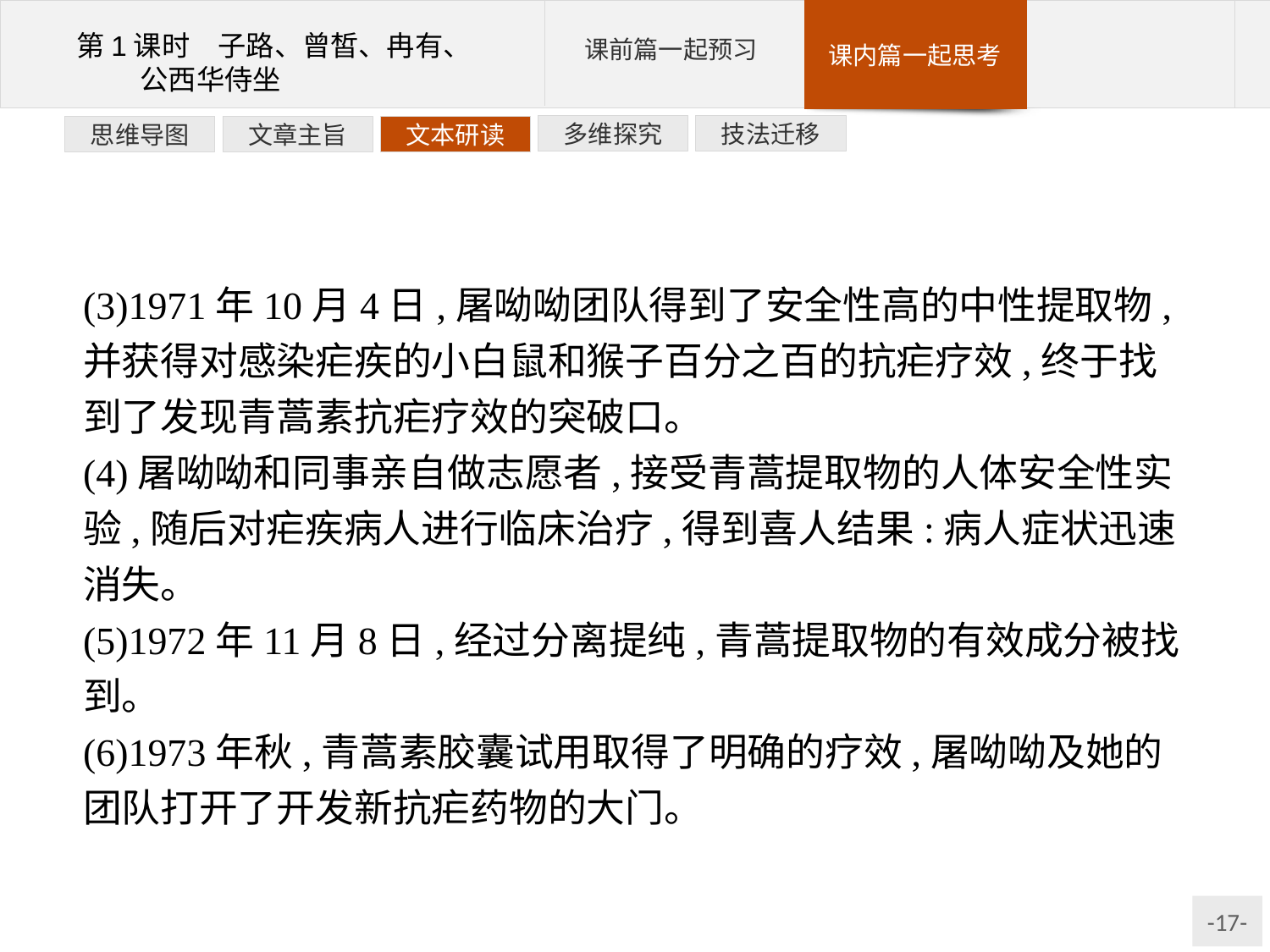

技法迁移
多维探究
文本研读
文章主旨
思维导图
(3)1971年10月4日,屠呦呦团队得到了安全性高的中性提取物,并获得对感染疟疾的小白鼠和猴子百分之百的抗疟疗效,终于找到了发现青蒿素抗疟疗效的突破口。
(4)屠呦呦和同事亲自做志愿者,接受青蒿提取物的人体安全性实验,随后对疟疾病人进行临床治疗,得到喜人结果:病人症状迅速消失。
(5)1972年11月8日,经过分离提纯,青蒿提取物的有效成分被找到。
(6)1973年秋,青蒿素胶囊试用取得了明确的疗效,屠呦呦及她的团队打开了开发新抗疟药物的大门。